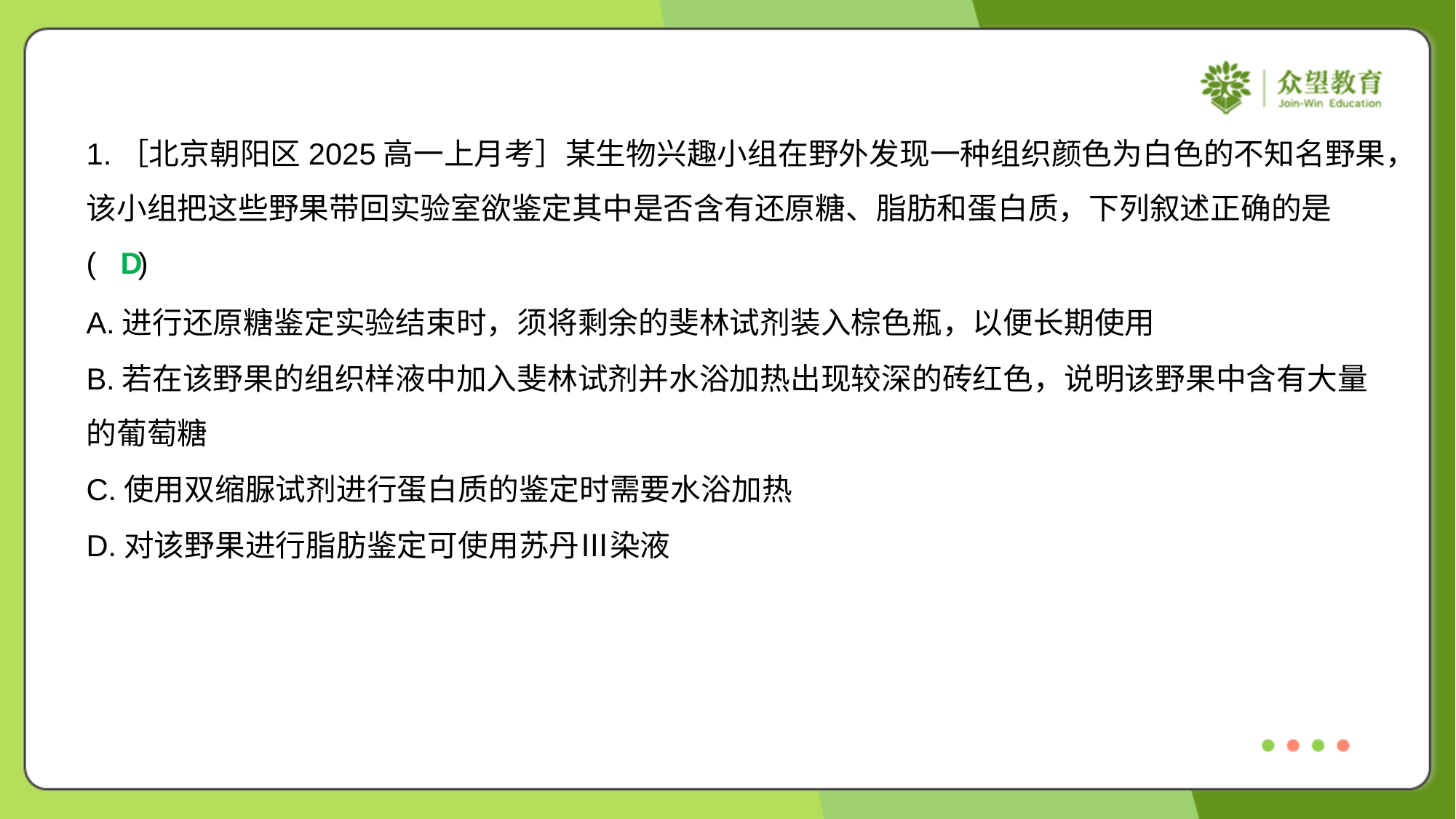

1.［北京朝阳区2025高一上月考］某生物兴趣小组在野外发现一种组织颜色为白色的不知名野果，
该小组把这些野果带回实验室欲鉴定其中是否含有还原糖、脂肪和蛋白质，下列叙述正确的是
(     )
D
A.进行还原糖鉴定实验结束时，须将剩余的斐林试剂装入棕色瓶，以便长期使用
B.若在该野果的组织样液中加入斐林试剂并水浴加热出现较深的砖红色，说明该野果中含有大量
的葡萄糖
C.使用双缩脲试剂进行蛋白质的鉴定时需要水浴加热
D.对该野果进行脂肪鉴定可使用苏丹Ⅲ染液